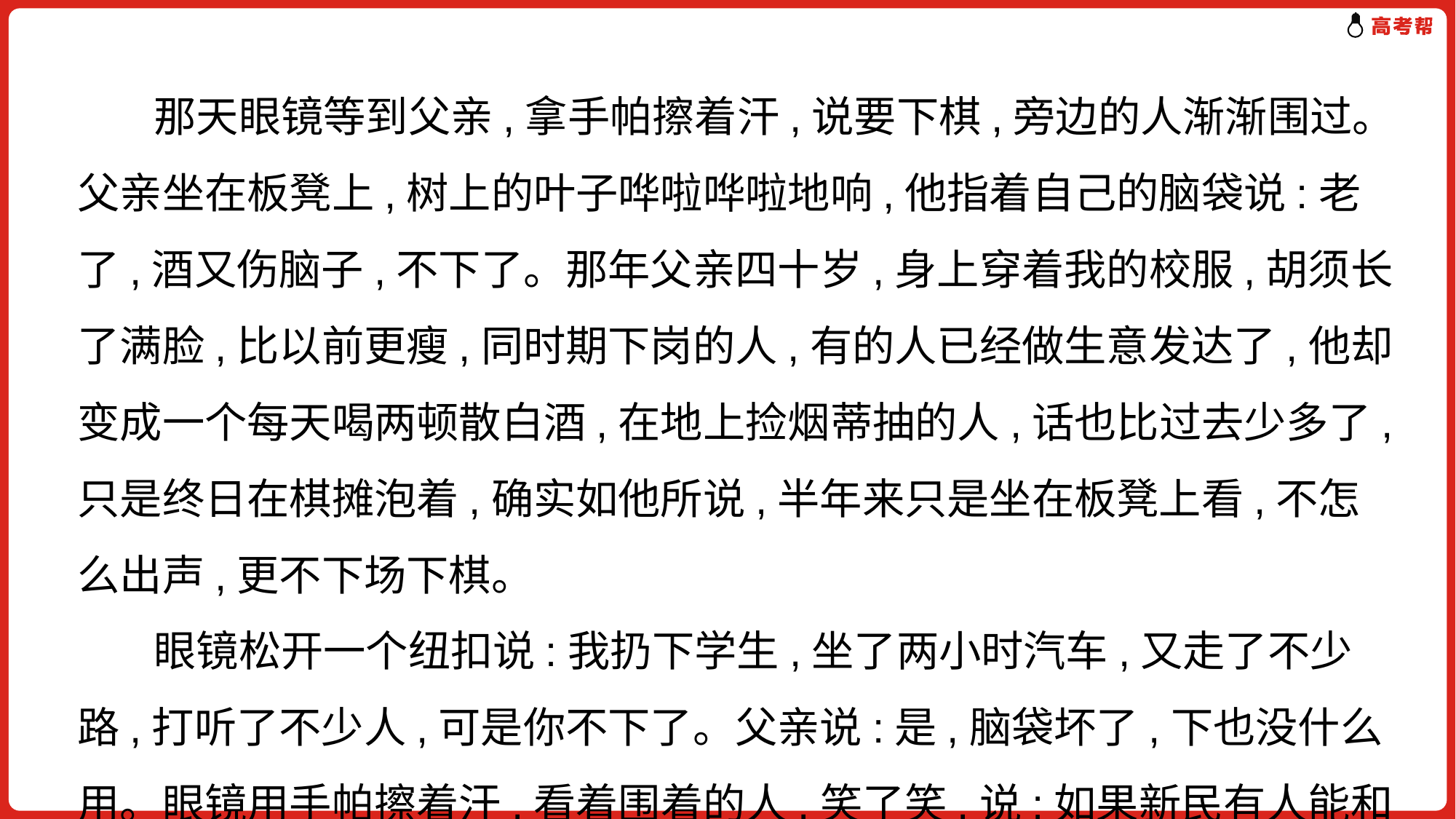

那天眼镜等到父亲,拿手帕擦着汗,说要下棋,旁边的人渐渐围过。父亲坐在板凳上,树上的叶子哗啦哗啦地响,他指着自己的脑袋说:老了,酒又伤脑子,不下了。那年父亲四十岁,身上穿着我的校服,胡须长了满脸,比以前更瘦,同时期下岗的人,有的人已经做生意发达了,他却变成一个每天喝两顿散白酒,在地上捡烟蒂抽的人,话也比过去少多了,只是终日在棋摊泡着,确实如他所说,半年来只是坐在板凳上看,不怎么出声,更不下场下棋。
       眼镜松开一个纽扣说:我扔下学生,坐了两小时汽车,又走了不少路,打听了不少人,可是你不下了。父亲说:是,脑袋坏了,下也没什么用。眼镜用手帕擦着汗,看着围着的人,笑了笑,说:如果新民有人能和我下,我不会